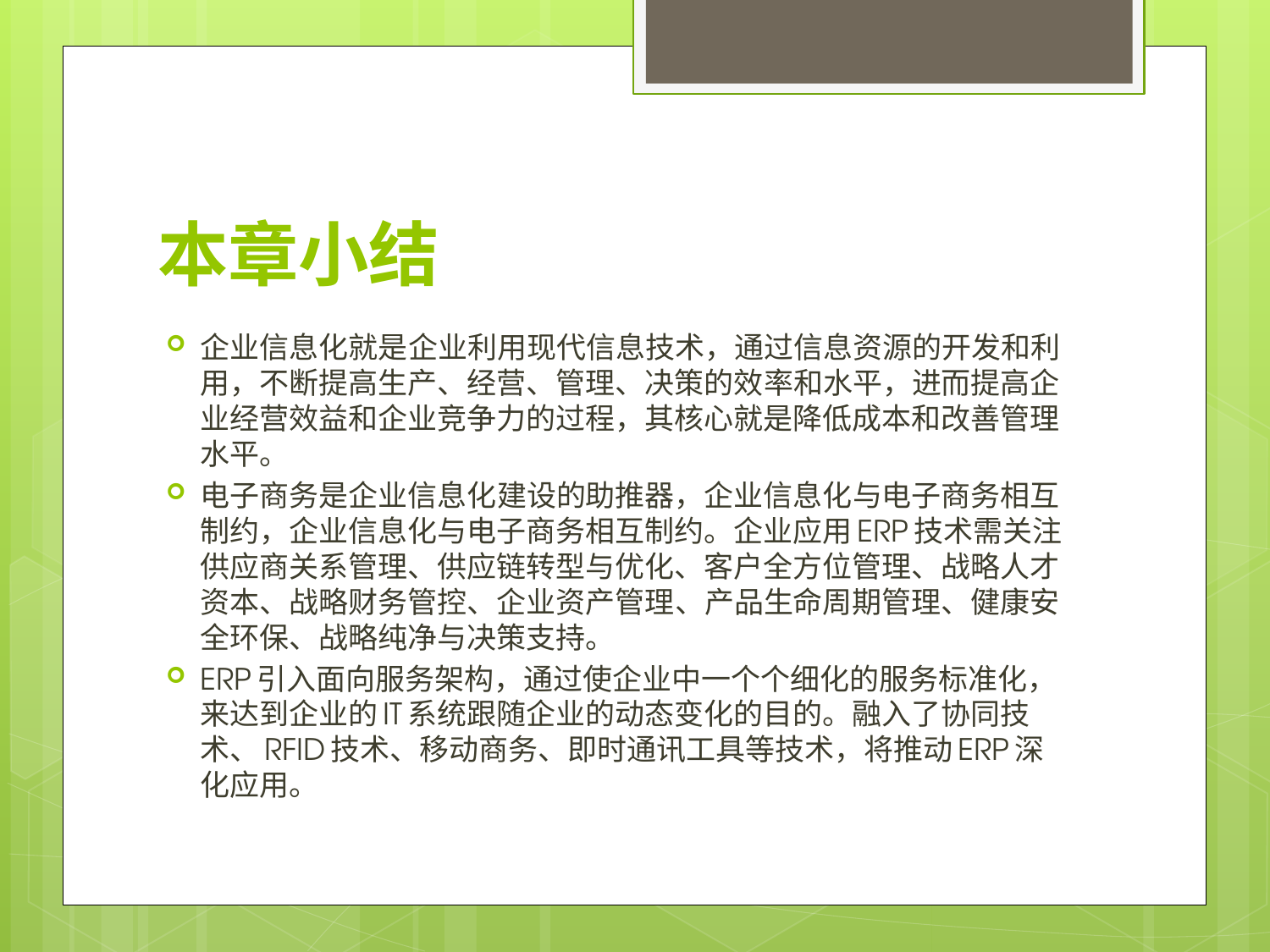

# 本章小结
企业信息化就是企业利用现代信息技术，通过信息资源的开发和利用，不断提高生产、经营、管理、决策的效率和水平，进而提高企业经营效益和企业竞争力的过程，其核心就是降低成本和改善管理水平。
电子商务是企业信息化建设的助推器，企业信息化与电子商务相互制约，企业信息化与电子商务相互制约。企业应用ERP技术需关注供应商关系管理、供应链转型与优化、客户全方位管理、战略人才资本、战略财务管控、企业资产管理、产品生命周期管理、健康安全环保、战略纯净与决策支持。
ERP引入面向服务架构，通过使企业中一个个细化的服务标准化，来达到企业的IT系统跟随企业的动态变化的目的。融入了协同技术、RFID技术、移动商务、即时通讯工具等技术，将推动ERP深化应用。